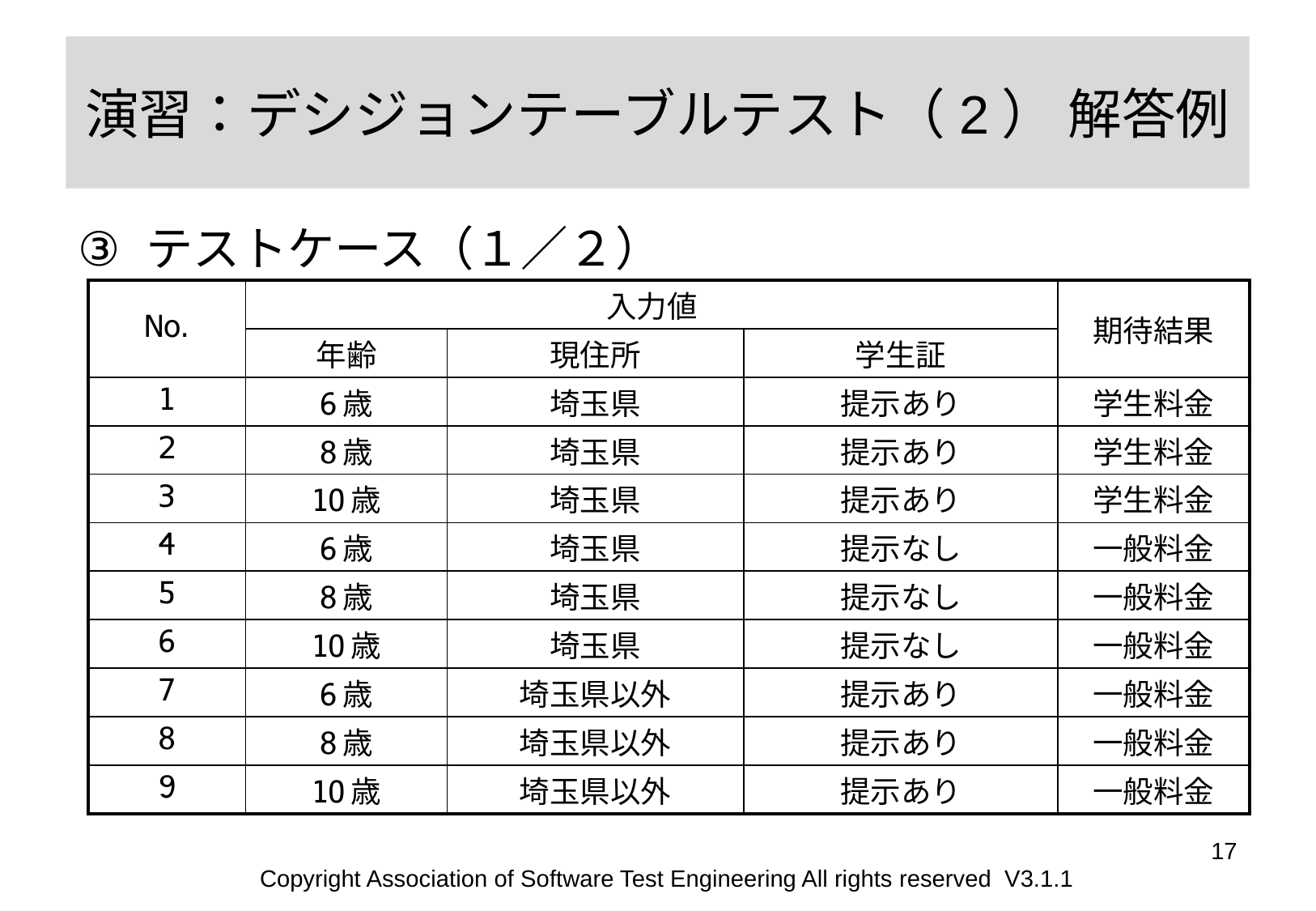

# 演習：デシジョンテーブルテスト（2） 解答例
テストケース（１／２）
| No. | 入力値 |  |  | 期待結果 |
| --- | --- | --- | --- | --- |
|  | 年齢 | 現住所 | 学生証 |  |
| 1 | 6歳 | 埼玉県 | 提示あり | 学生料金 |
| 2 | 8歳 | 埼玉県 | 提示あり | 学生料金 |
| 3 | 10歳 | 埼玉県 | 提示あり | 学生料金 |
| 4 | 6歳 | 埼玉県 | 提示なし | 一般料金 |
| 5 | 8歳 | 埼玉県 | 提示なし | 一般料金 |
| 6 | 10歳 | 埼玉県 | 提示なし | 一般料金 |
| 7 | 6歳 | 埼玉県以外 | 提示あり | 一般料金 |
| 8 | 8歳 | 埼玉県以外 | 提示あり | 一般料金 |
| 9 | 10歳 | 埼玉県以外 | 提示あり | 一般料金 |
17
Copyright Association of Software Test Engineering All rights reserved  V3.1.1